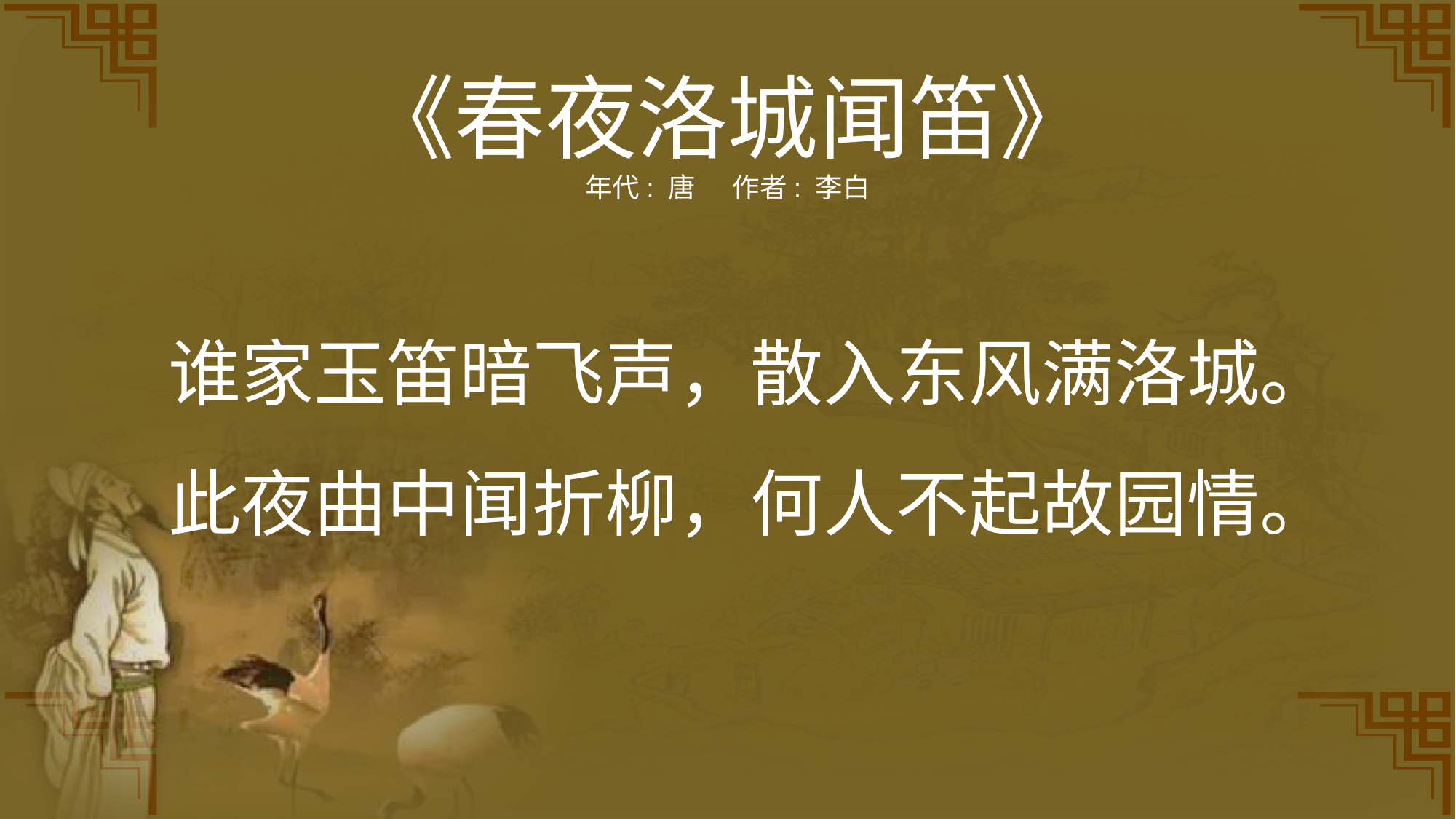

《春夜洛城闻笛》
年代: 唐      作者: 李白
谁家玉笛暗飞声，散入东风满洛城。
此夜曲中闻折柳，何人不起故园情。
.